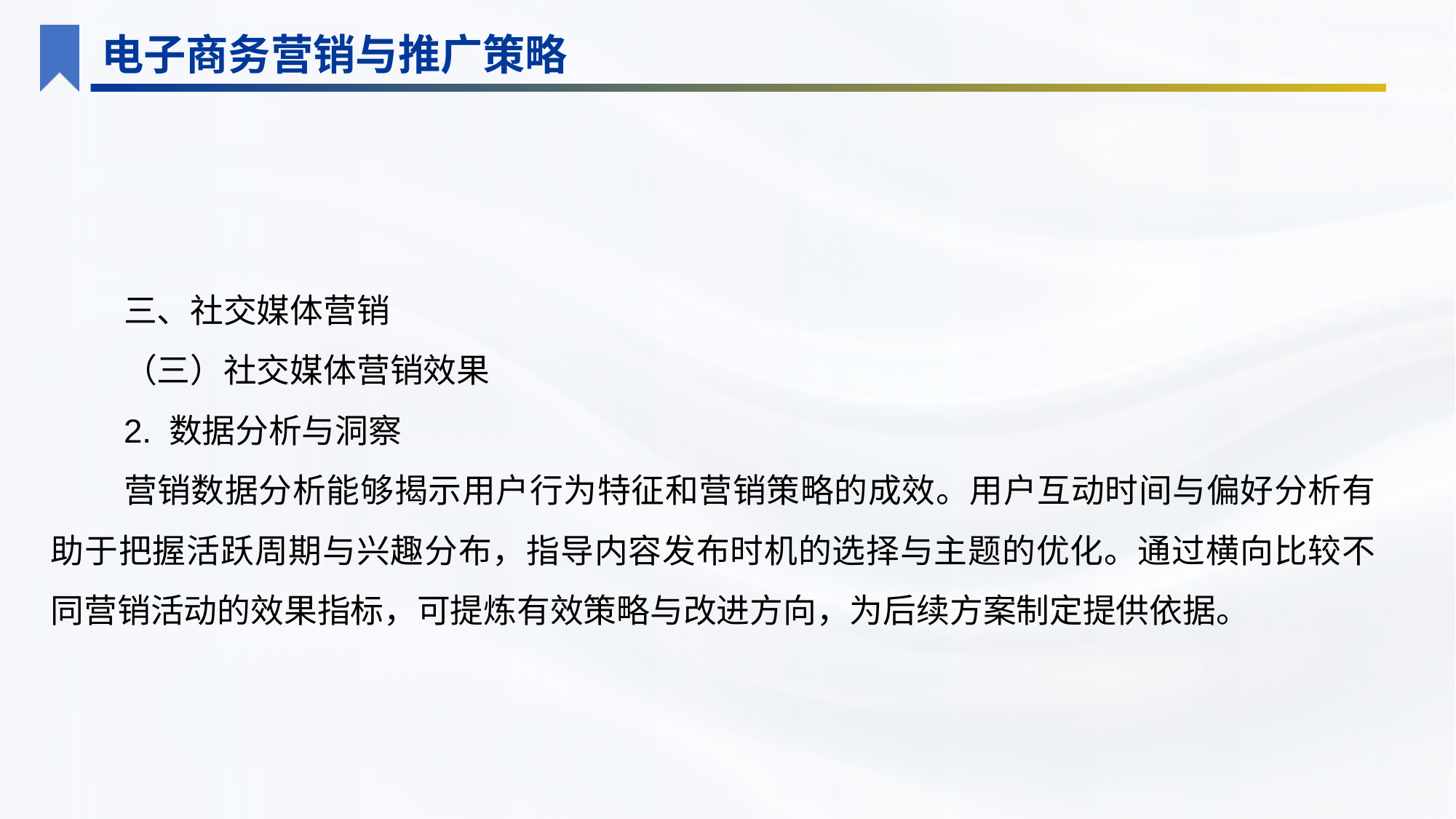

电子商务营销与推广策略
三、社交媒体营销
（三）社交媒体营销效果
2. 数据分析与洞察
营销数据分析能够揭示用户行为特征和营销策略的成效。用户互动时间与偏好分析有助于把握活跃周期与兴趣分布，指导内容发布时机的选择与主题的优化。通过横向比较不同营销活动的效果指标，可提炼有效策略与改进方向，为后续方案制定提供依据。